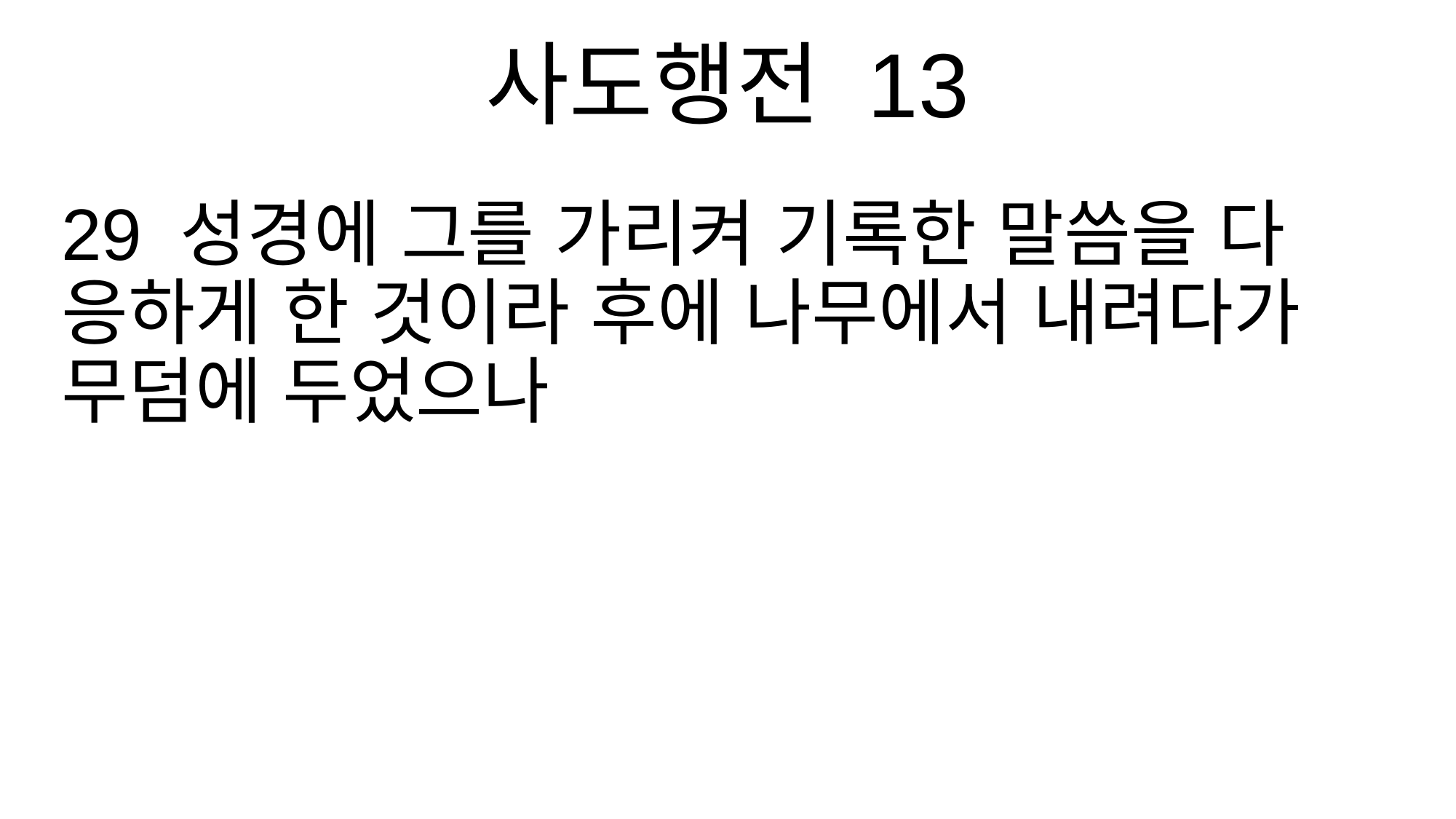

사도행전 13
29 성경에 그를 가리켜 기록한 말씀을 다 응하게 한 것이라 후에 나무에서 내려다가 무덤에 두었으나